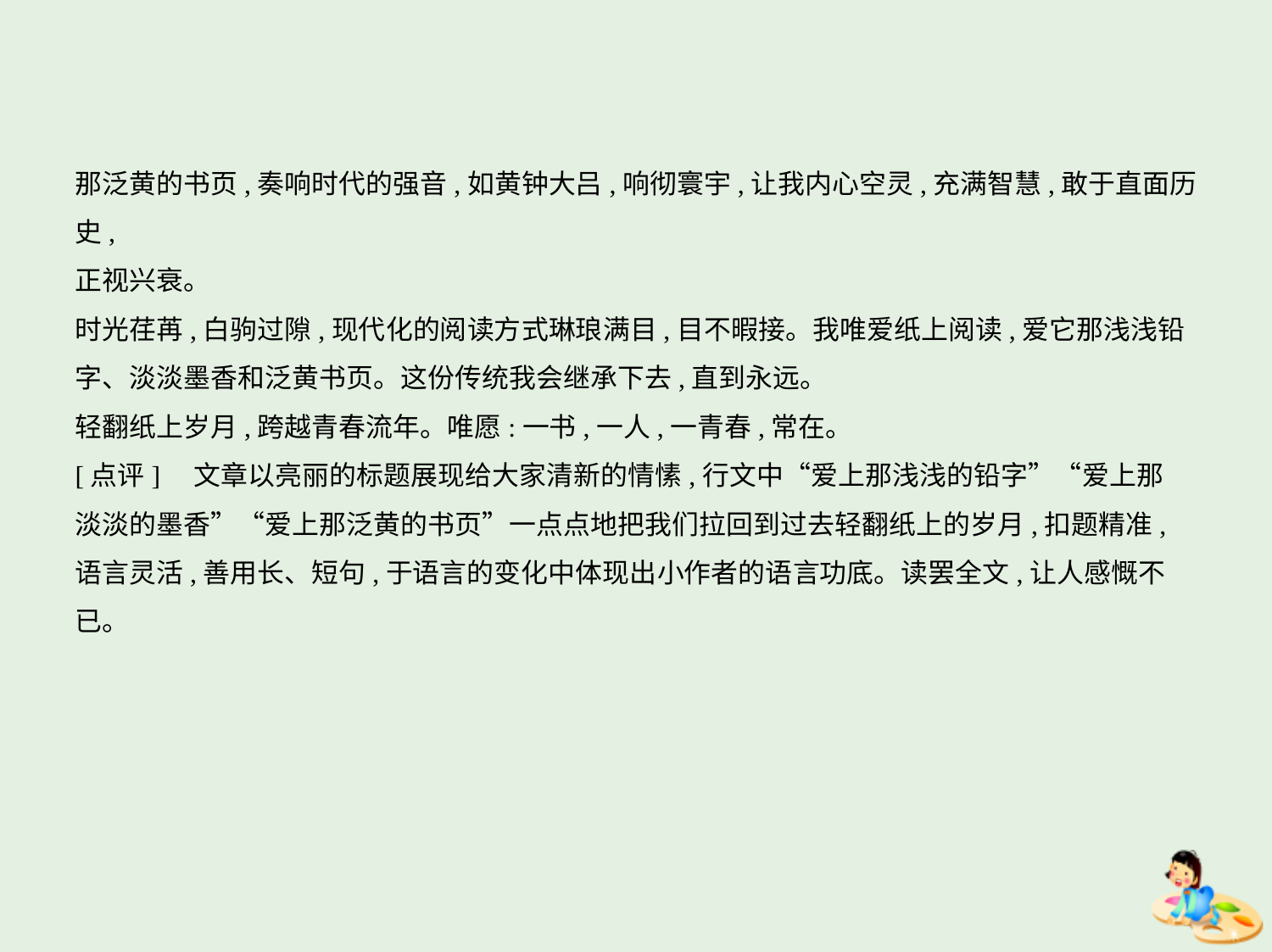

那泛黄的书页,奏响时代的强音,如黄钟大吕,响彻寰宇,让我内心空灵,充满智慧,敢于直面历史,
正视兴衰。
时光荏苒,白驹过隙,现代化的阅读方式琳琅满目,目不暇接。我唯爱纸上阅读,爱它那浅浅铅
字、淡淡墨香和泛黄书页。这份传统我会继承下去,直到永远。
轻翻纸上岁月,跨越青春流年。唯愿:一书,一人,一青春,常在。
[点评]　文章以亮丽的标题展现给大家清新的情愫,行文中“爱上那浅浅的铅字”“爱上那
淡淡的墨香”“爱上那泛黄的书页”一点点地把我们拉回到过去轻翻纸上的岁月,扣题精准,
语言灵活,善用长、短句,于语言的变化中体现出小作者的语言功底。读罢全文,让人感慨不
已。